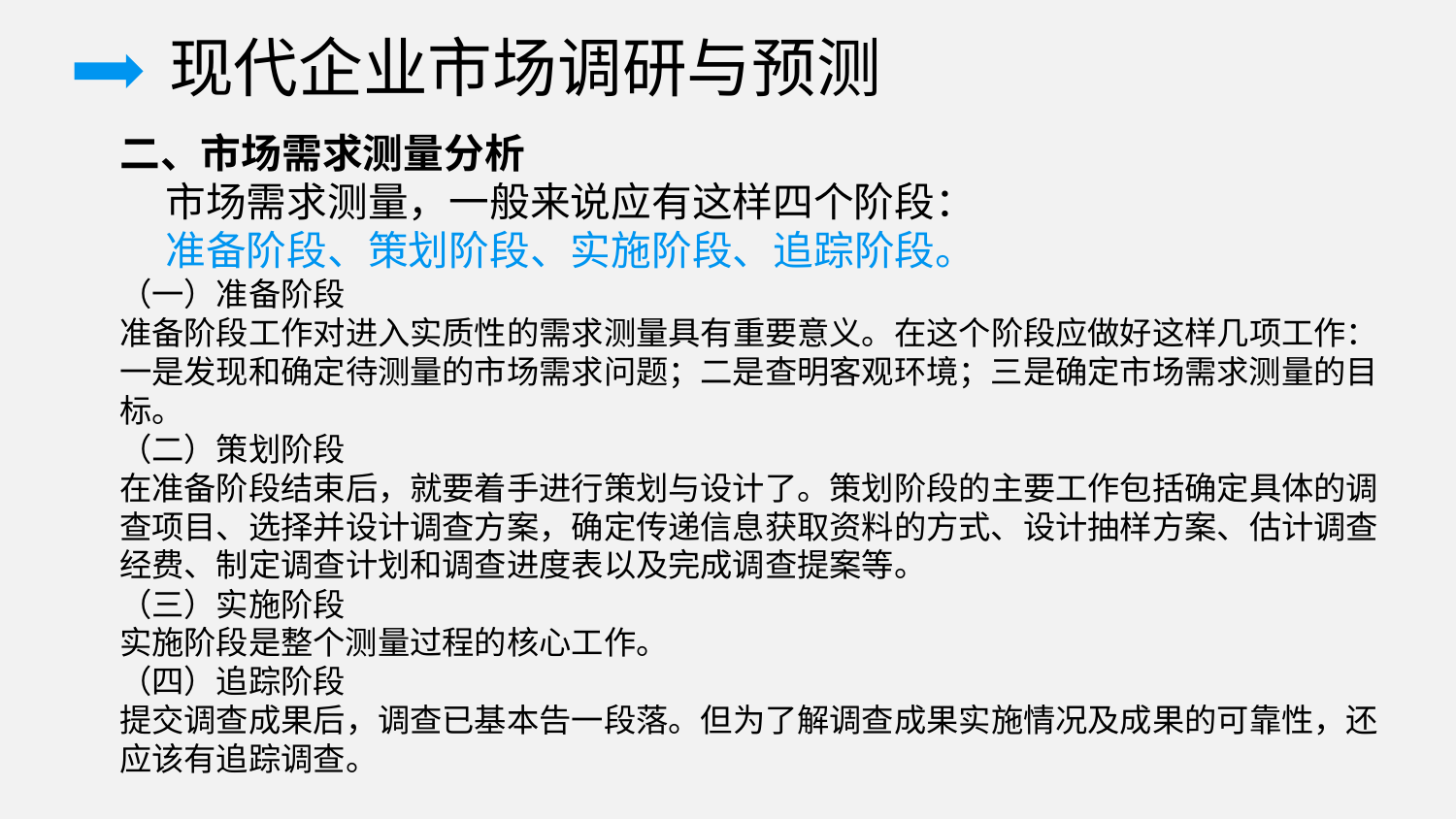

现代企业市场调研与预测
二、市场需求测量分析
    市场需求测量，一般来说应有这样四个阶段：
    准备阶段、策划阶段、实施阶段、追踪阶段。
（一）准备阶段
准备阶段工作对进入实质性的需求测量具有重要意义。在这个阶段应做好这样几项工作：一是发现和确定待测量的市场需求问题；二是查明客观环境；三是确定市场需求测量的目标。
（二）策划阶段
在准备阶段结束后，就要着手进行策划与设计了。策划阶段的主要工作包括确定具体的调查项目、选择并设计调查方案，确定传递信息获取资料的方式、设计抽样方案、估计调查经费、制定调查计划和调查进度表以及完成调查提案等。
（三）实施阶段
实施阶段是整个测量过程的核心工作。
（四）追踪阶段
提交调查成果后，调查已基本告一段落。但为了解调查成果实施情况及成果的可靠性，还应该有追踪调查。